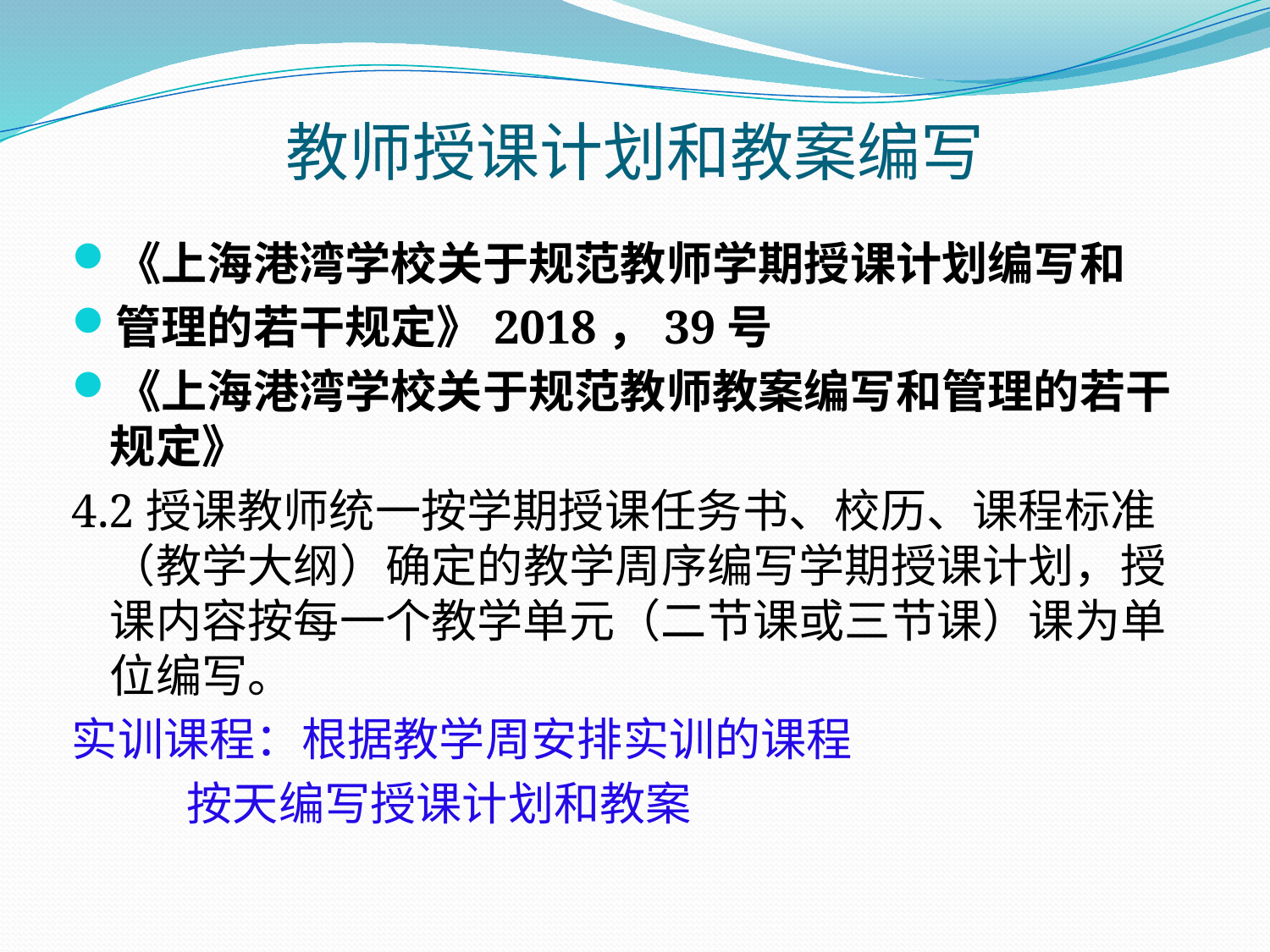

# 教师授课计划和教案编写
《上海港湾学校关于规范教师学期授课计划编写和
管理的若干规定》2018，39号
《上海港湾学校关于规范教师教案编写和管理的若干规定》
4.2授课教师统一按学期授课任务书、校历、课程标准（教学大纲）确定的教学周序编写学期授课计划，授课内容按每一个教学单元（二节课或三节课）课为单位编写。
实训课程：根据教学周安排实训的课程
          按天编写授课计划和教案